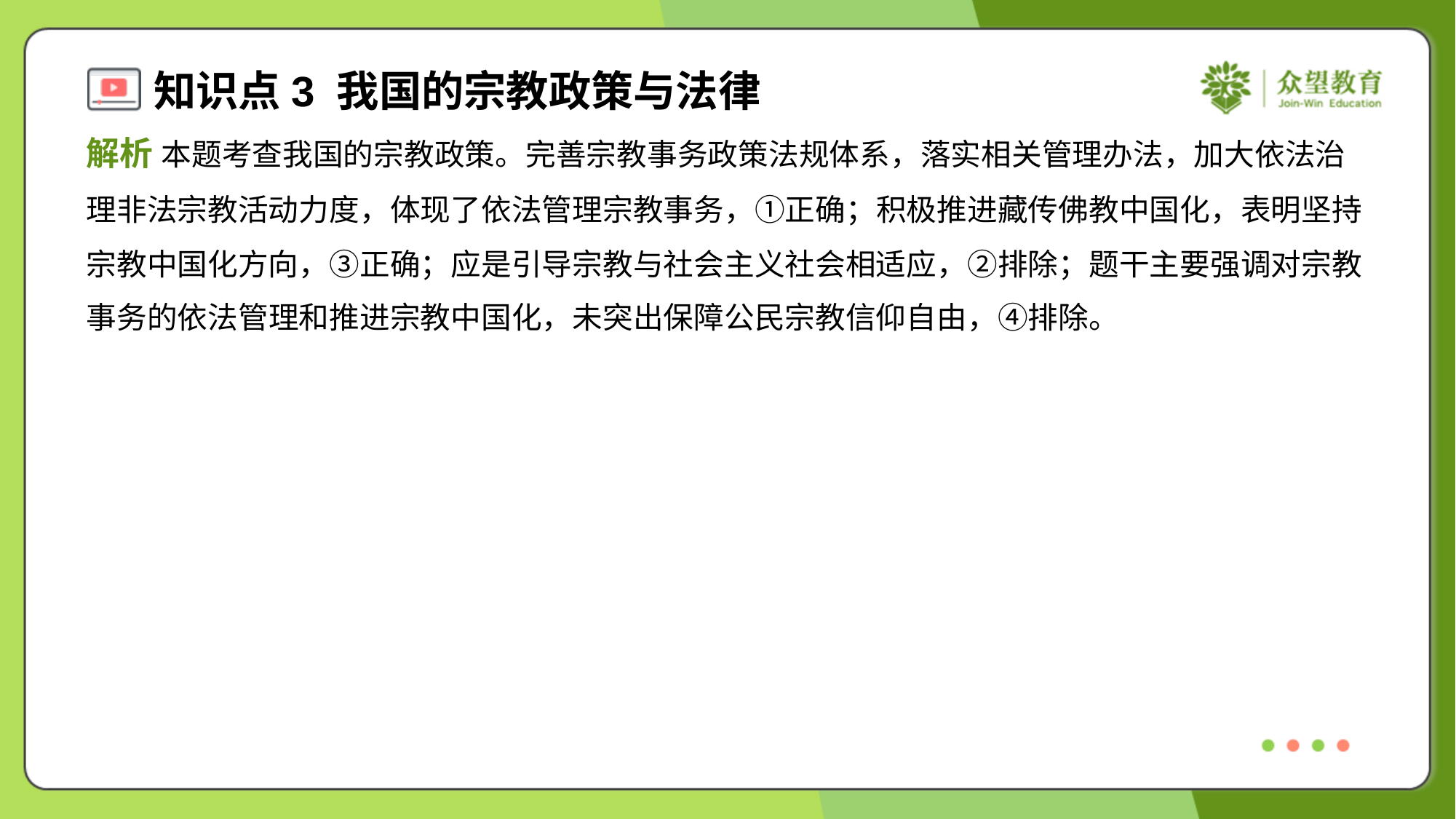

解析 本题考查我国的宗教政策。完善宗教事务政策法规体系，落实相关管理办法，加大依法治
理非法宗教活动力度，体现了依法管理宗教事务，①正确；积极推进藏传佛教中国化，表明坚持
宗教中国化方向，③正确；应是引导宗教与社会主义社会相适应，②排除；题干主要强调对宗教
事务的依法管理和推进宗教中国化，未突出保障公民宗教信仰自由，④排除。